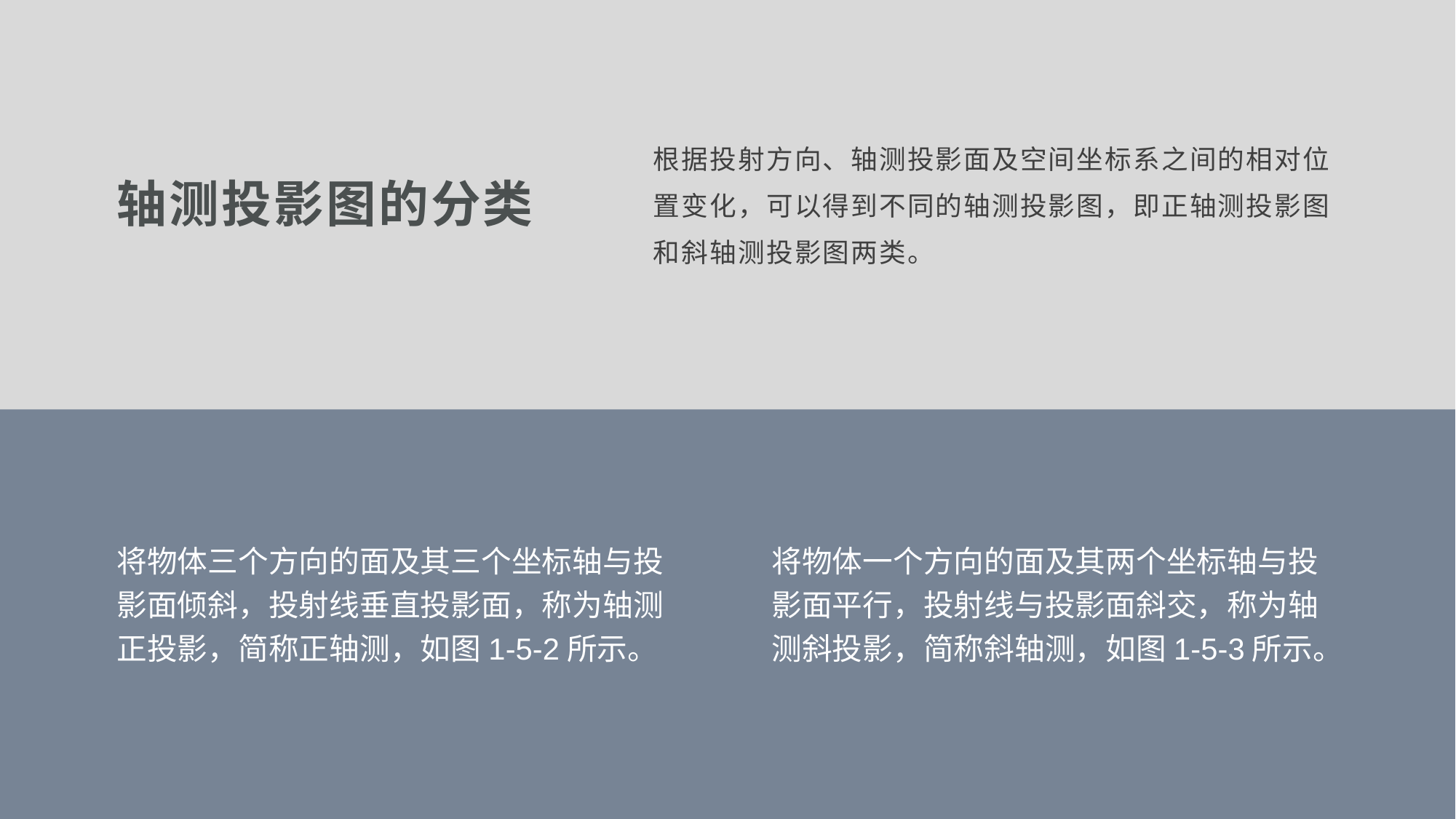

轴测投影图的分类
根据投射方向、轴测投影面及空间坐标系之间的相对位置变化，可以得到不同的轴测投影图，即正轴测投影图和斜轴测投影图两类。
将物体三个方向的面及其三个坐标轴与投影面倾斜，投射线垂直投影面，称为轴测正投影，简称正轴测，如图1-5-2所示。
将物体一个方向的面及其两个坐标轴与投影面平行，投射线与投影面斜交，称为轴测斜投影，简称斜轴测，如图1-5-3所示。